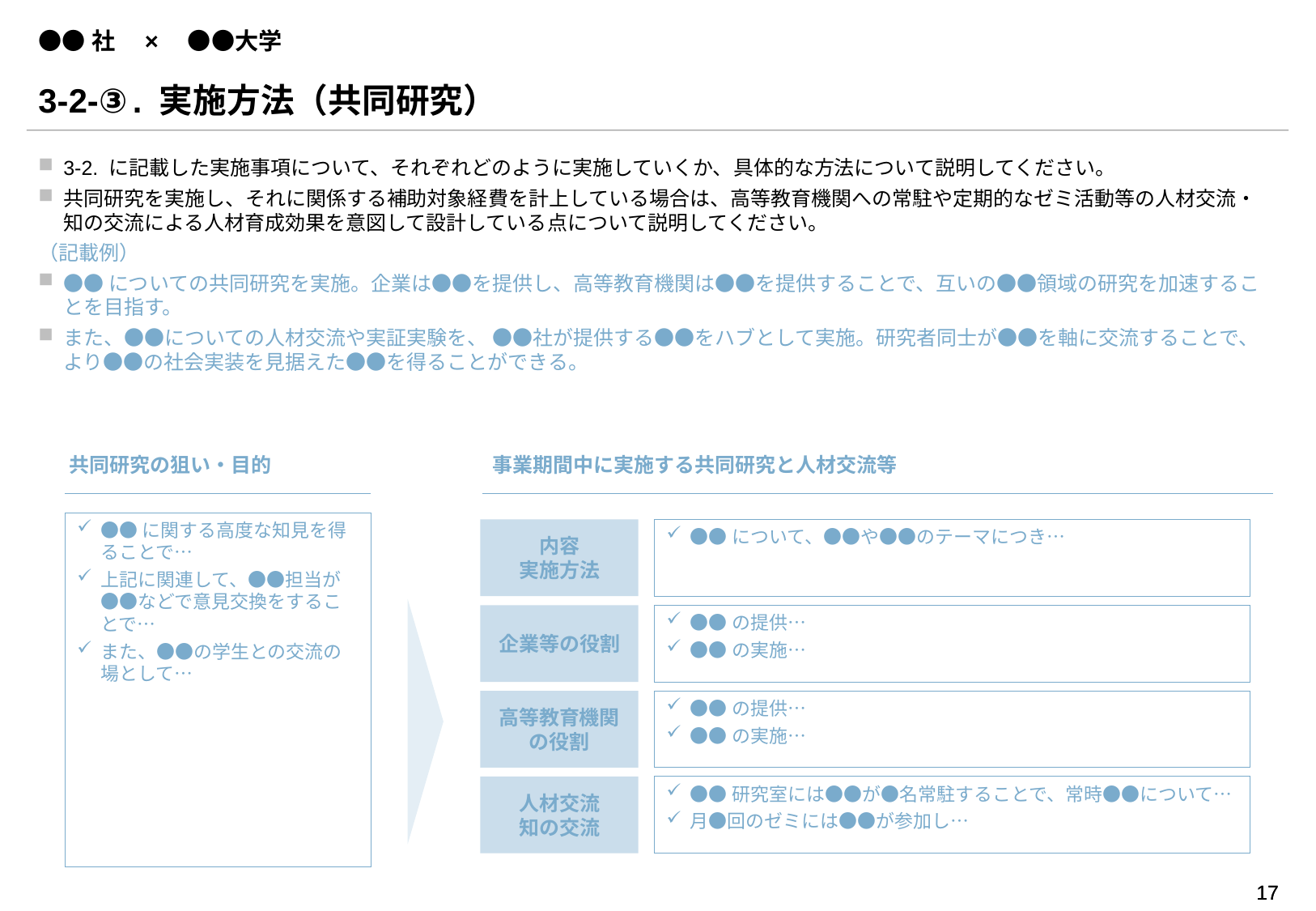

# ●●社　×　●●大学
3-2-③. 実施方法（共同研究）
3-2. に記載した実施事項について、それぞれどのように実施していくか、具体的な方法について説明してください。
共同研究を実施し、それに関係する補助対象経費を計上している場合は、高等教育機関への常駐や定期的なゼミ活動等の人材交流・知の交流による人材育成効果を意図して設計している点について説明してください。
（記載例）
●●についての共同研究を実施。企業は●●を提供し、高等教育機関は●●を提供することで、互いの●●領域の研究を加速することを目指す。
また、●●についての人材交流や実証実験を、 ●●社が提供する●●をハブとして実施。研究者同士が●●を軸に交流することで、より●●の社会実装を見据えた●●を得ることができる。
共同研究の狙い・目的
事業期間中に実施する共同研究と人材交流等
●●に関する高度な知見を得ることで…
上記に関連して、●●担当が●●などで意見交換をすることで…
また、●●の学生との交流の場として…
内容
実施方法
●●について、●●や●●のテーマにつき…
企業等の役割
●●の提供…
●●の実施…
高等教育機関の役割
●●の提供…
●●の実施…

●●研究室には●●が●名常駐することで、常時●●について…
月●回のゼミには●●が参加し…
人材交流
知の交流